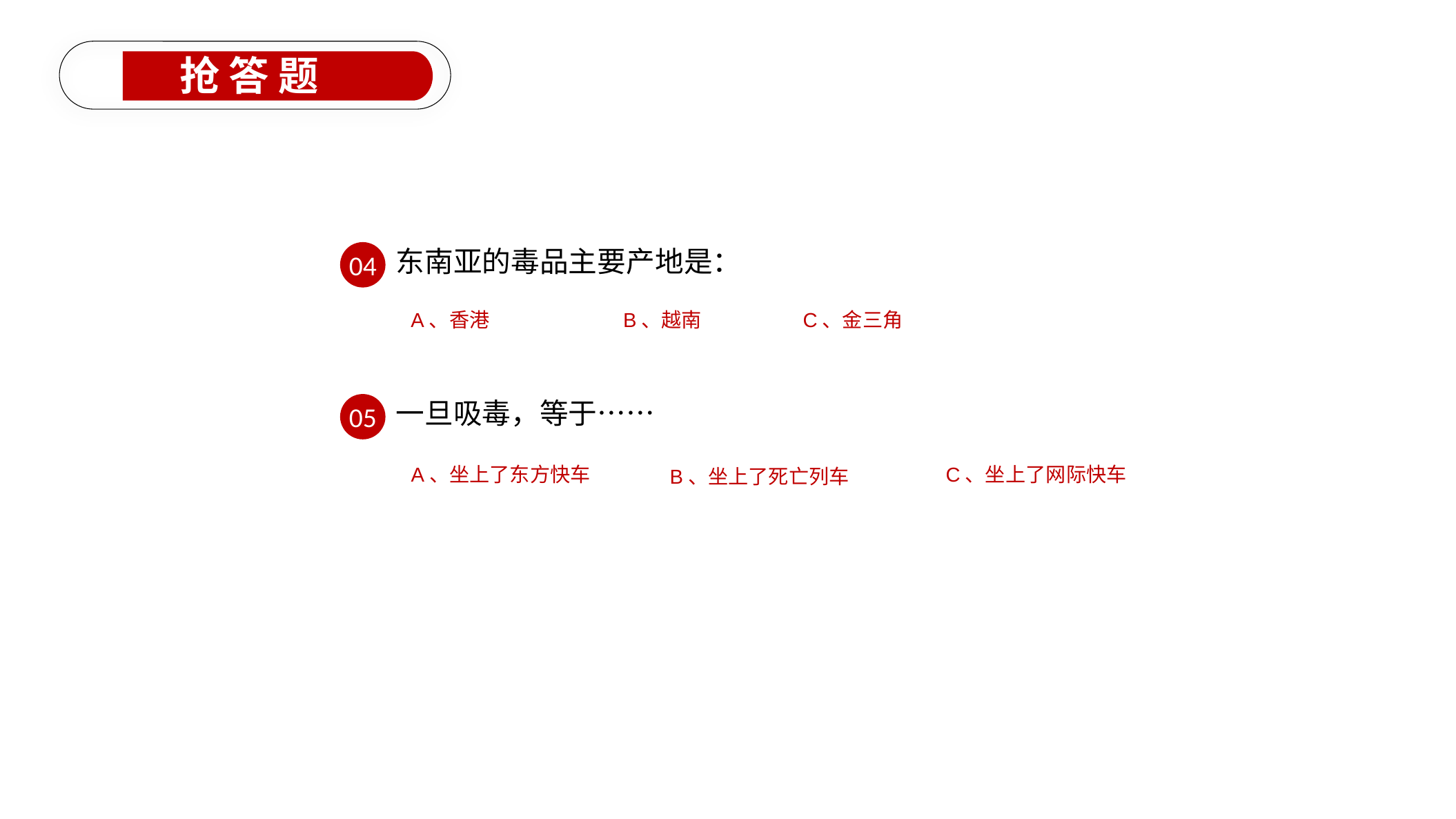

抢 答 题
东南亚的毒品主要产地是：
04
B、越南
C、金三角
A、香港
一旦吸毒，等于……
05
A、坐上了东方快车
C、坐上了网际快车
B、坐上了死亡列车